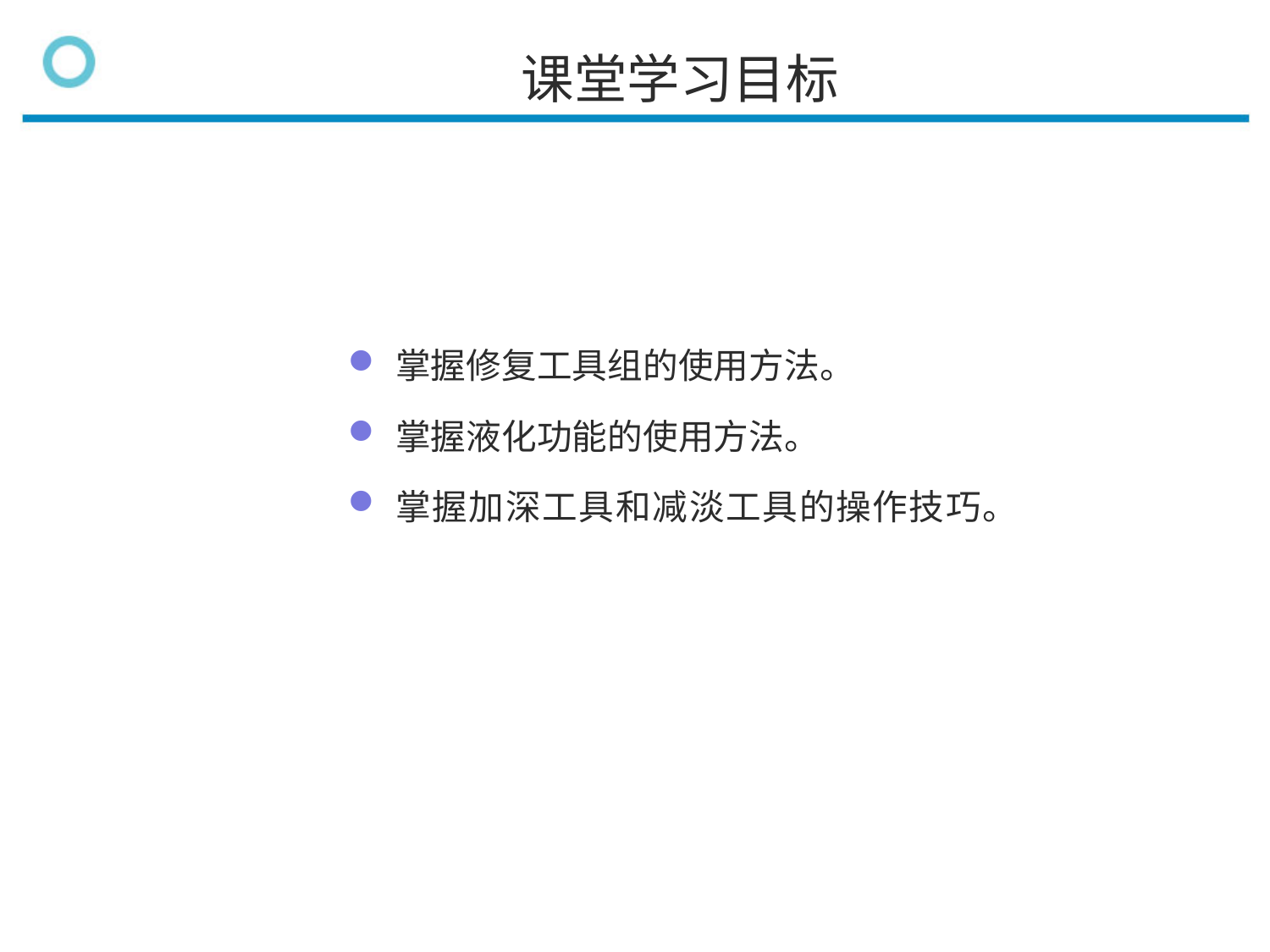

课堂学习目标
掌握修复工具组的使用方法。
掌握液化功能的使用方法。
掌握加深工具和减淡工具的操作技巧。